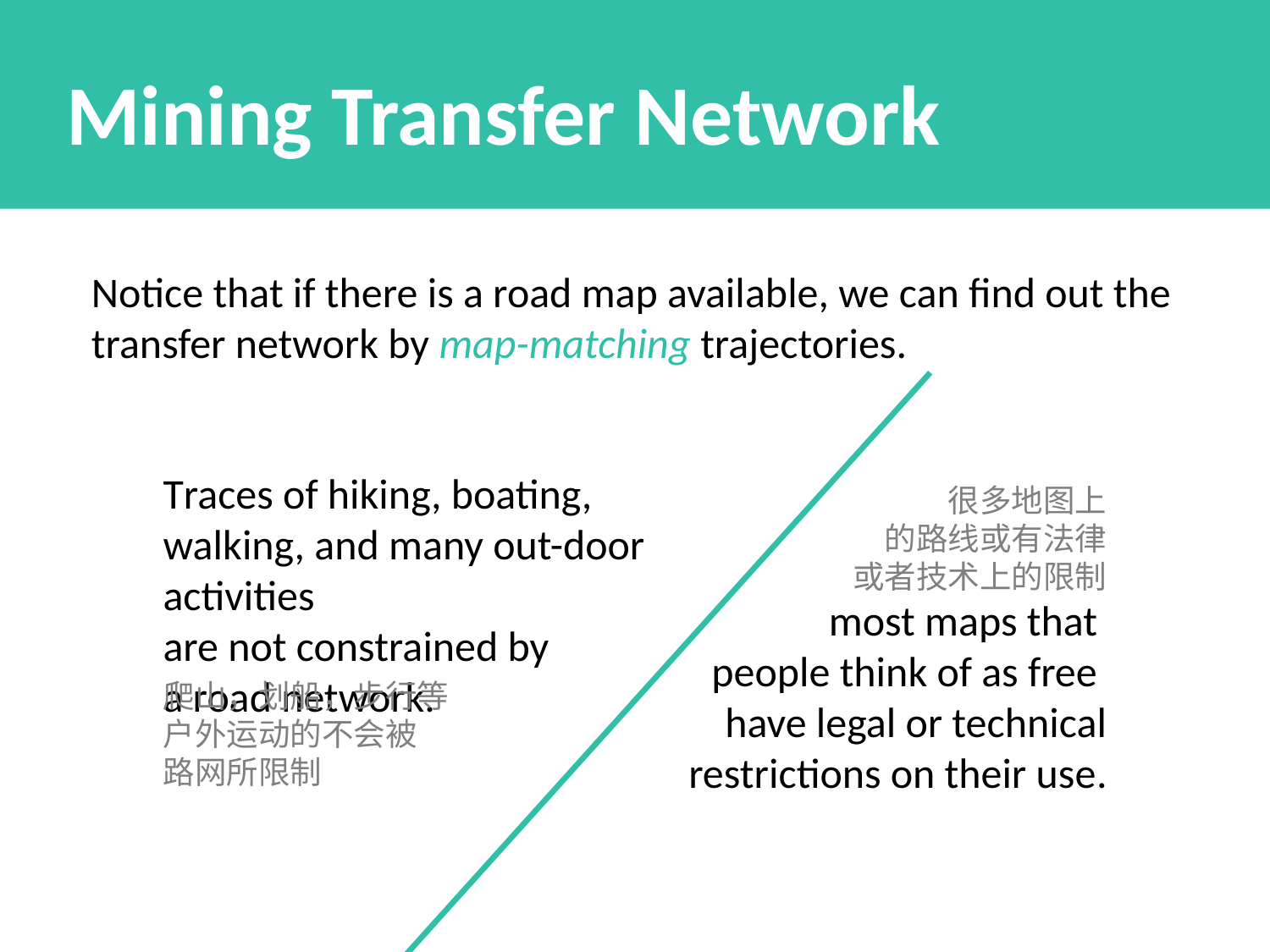

Mining Transfer Network
Notice that if there is a road map available, we can find out the transfer network by map-matching trajectories.
Traces of hiking, boating, walking, and many out-door activities
are not constrained by
a road network.
爬山，划船，步行等户外运动的不会被
路网所限制
很多地图上
的路线或有法律
或者技术上的限制
most maps that
people think of as free
have legal or technical restrictions on their use.